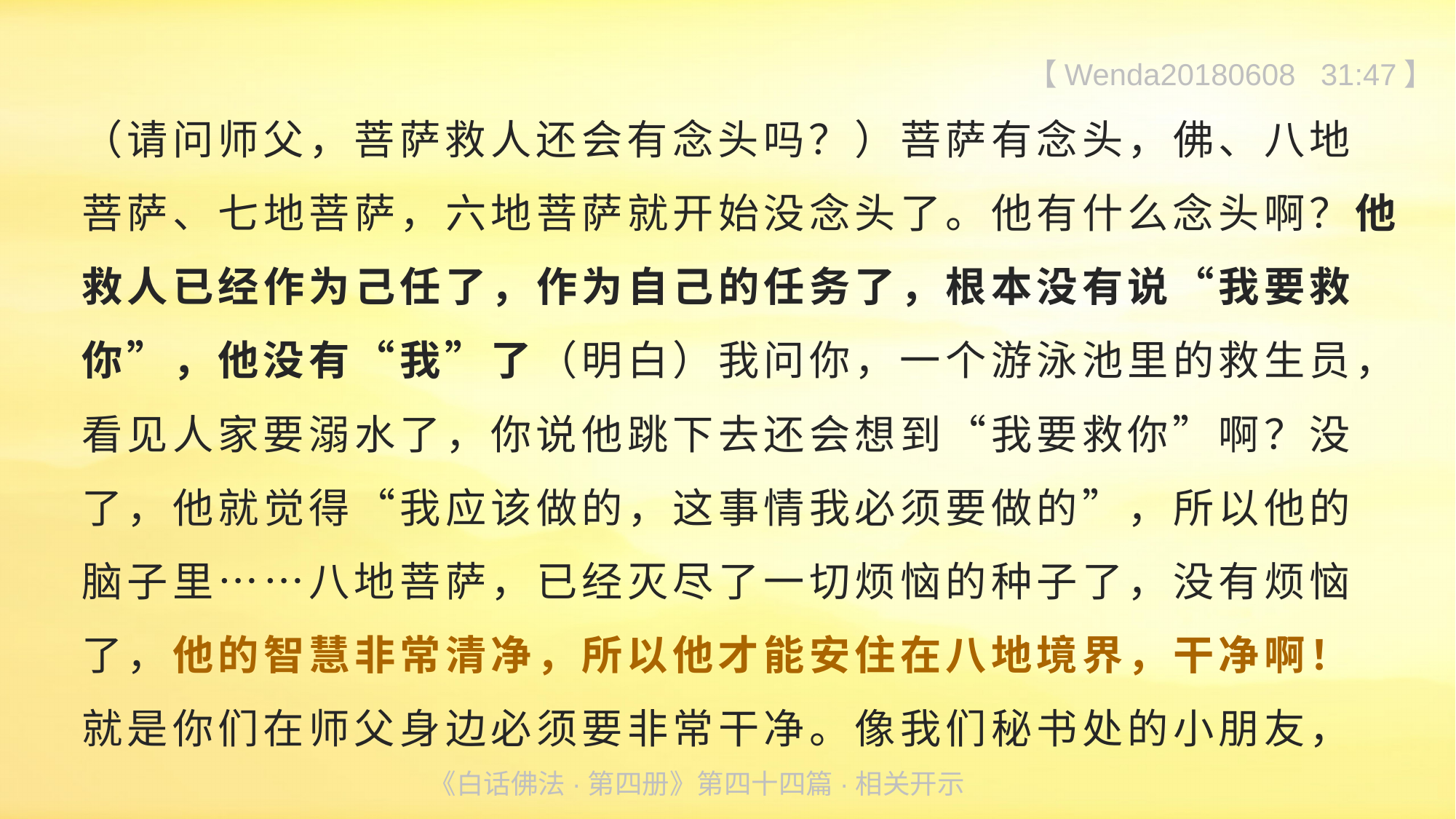

【Wenda20180608   31:47】
（请问师父，菩萨救人还会有念头吗？）菩萨有念头，佛、八地
菩萨、七地菩萨，六地菩萨就开始没念头了。他有什么念头啊？他救人已经作为己任了，作为自己的任务了，根本没有说“我要救你”，他没有“我”了（明白）我问你，一个游泳池里的救生员，看见人家要溺水了，你说他跳下去还会想到“我要救你”啊？没
了，他就觉得“我应该做的，这事情我必须要做的”，所以他的
脑子里……八地菩萨，已经灭尽了一切烦恼的种子了，没有烦恼
了，他的智慧非常清净，所以他才能安住在八地境界，干净啊！
就是你们在师父身边必须要非常干净。像我们秘书处的小朋友，
《白话佛法·第四册》第四十四篇·相关开示